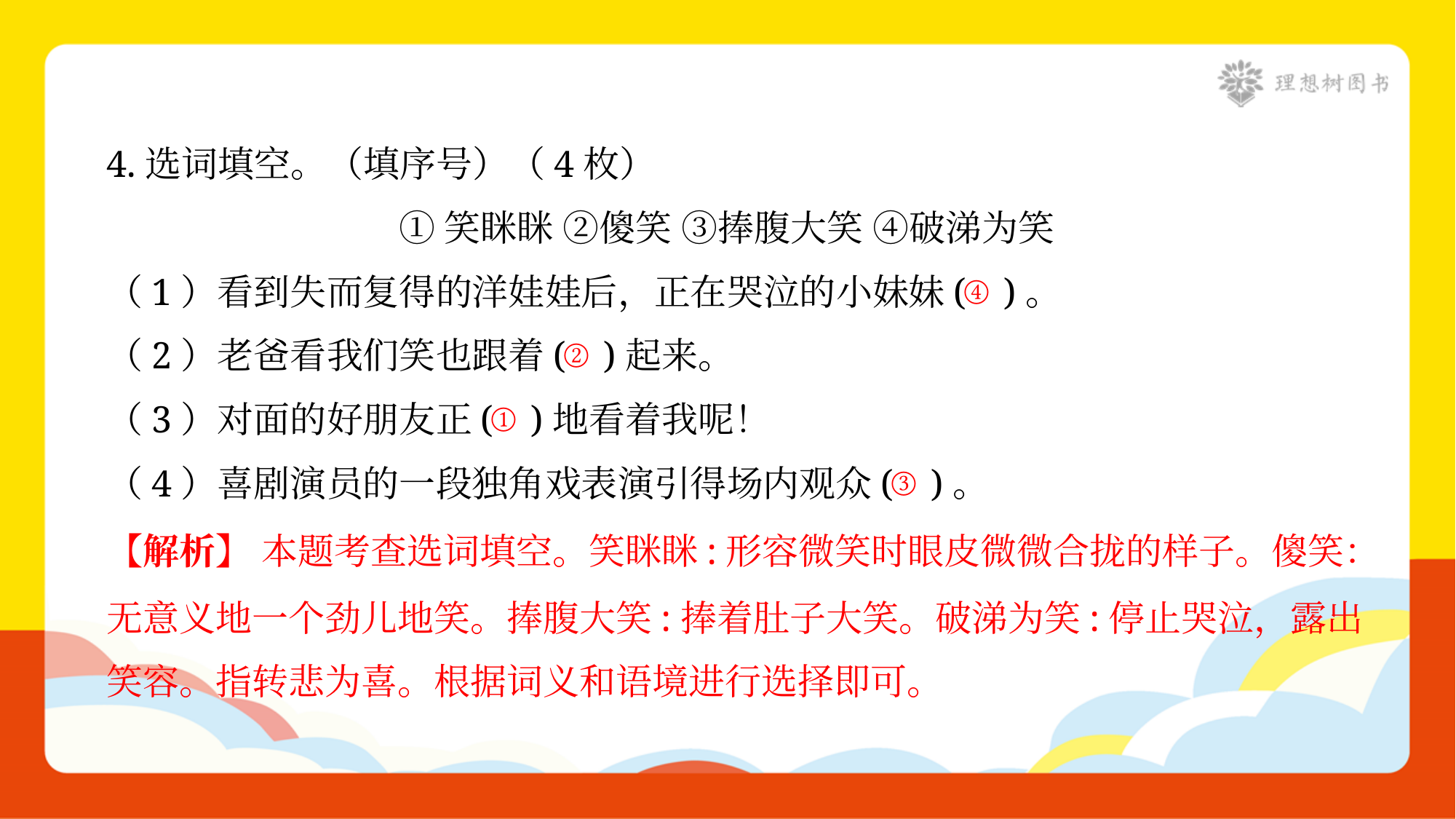

4.选词填空。（填序号）（4枚）
①笑眯眯 ②傻笑 ③捧腹大笑 ④破涕为笑
④
（1）看到失而复得的洋娃娃后，正在哭泣的小妹妹(    )。
②
（2）老爸看我们笑也跟着(    )起来。
①
（3）对面的好朋友正(    )地看着我呢！
③
（4）喜剧演员的一段独角戏表演引得场内观众(    )。
【解析】 本题考查选词填空。笑眯眯:形容微笑时眼皮微微合拢的样子。傻笑：
无意义地一个劲儿地笑。捧腹大笑:捧着肚子大笑。破涕为笑:停止哭泣，露出
笑容。指转悲为喜。根据词义和语境进行选择即可。